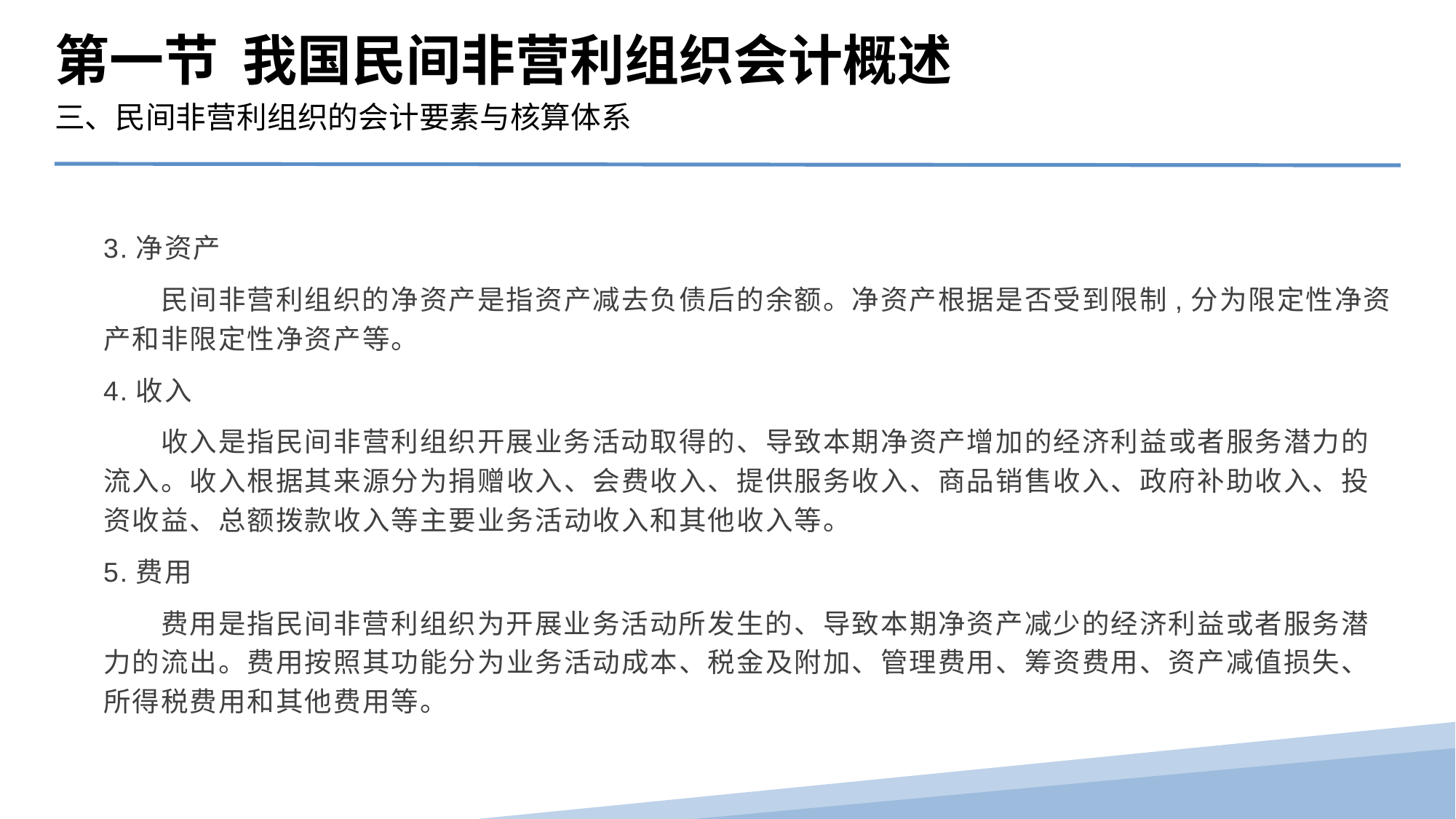

第一节  我国民间非营利组织会计概述
三、民间非营利组织的会计要素与核算体系
3.净资产
　　民间非营利组织的净资产是指资产减去负债后的余额。净资产根据是否受到限制,分为限定性净资产和非限定性净资产等。
4.收入
　　收入是指民间非营利组织开展业务活动取得的、导致本期净资产增加的经济利益或者服务潜力的流入。收入根据其来源分为捐赠收入、会费收入、提供服务收入、商品销售收入、政府补助收入、投资收益、总额拨款收入等主要业务活动收入和其他收入等。
5.费用
　　费用是指民间非营利组织为开展业务活动所发生的、导致本期净资产减少的经济利益或者服务潜力的流出。费用按照其功能分为业务活动成本、税金及附加、管理费用、筹资费用、资产减值损失、所得税费用和其他费用等。